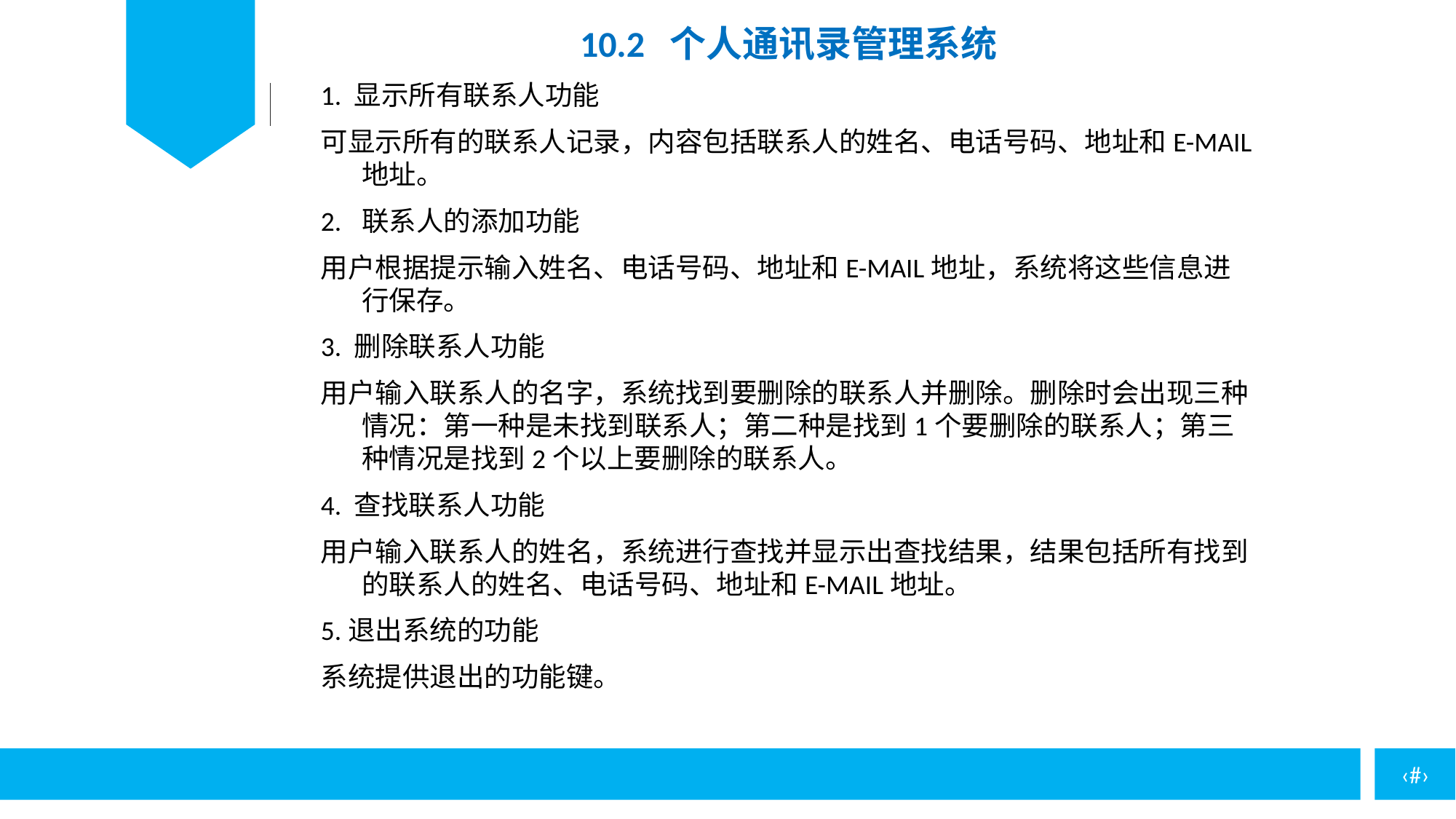

10.2  个人通讯录管理系统
1. 显示所有联系人功能
可显示所有的联系人记录，内容包括联系人的姓名、电话号码、地址和E-MAIL地址。
2. 联系人的添加功能
用户根据提示输入姓名、电话号码、地址和E-MAIL地址，系统将这些信息进行保存。
3. 删除联系人功能
用户输入联系人的名字，系统找到要删除的联系人并删除。删除时会出现三种情况：第一种是未找到联系人；第二种是找到1个要删除的联系人；第三种情况是找到2个以上要删除的联系人。
4. 查找联系人功能
用户输入联系人的姓名，系统进行查找并显示出查找结果，结果包括所有找到的联系人的姓名、电话号码、地址和E-MAIL地址。
5.退出系统的功能
系统提供退出的功能键。